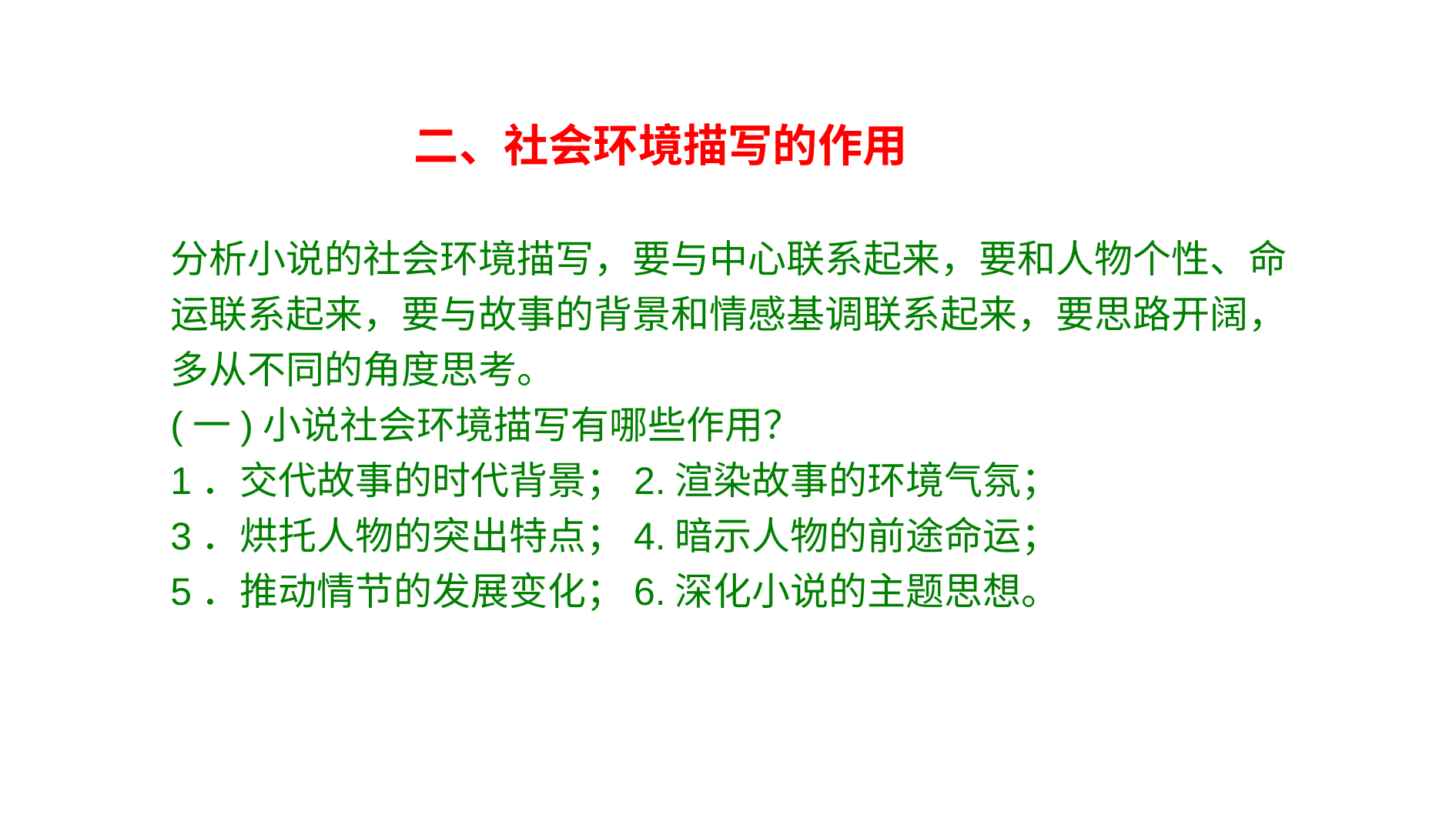

二、社会环境描写的作用
分析小说的社会环境描写，要与中心联系起来，要和人物个性、命运联系起来，要与故事的背景和情感基调联系起来，要思路开阔，多从不同的角度思考。
(一)小说社会环境描写有哪些作用？
1．交代故事的时代背景；2.渲染故事的环境气氛；
3．烘托人物的突出特点；4.暗示人物的前途命运；
5．推动情节的发展变化；6.深化小说的主题思想。